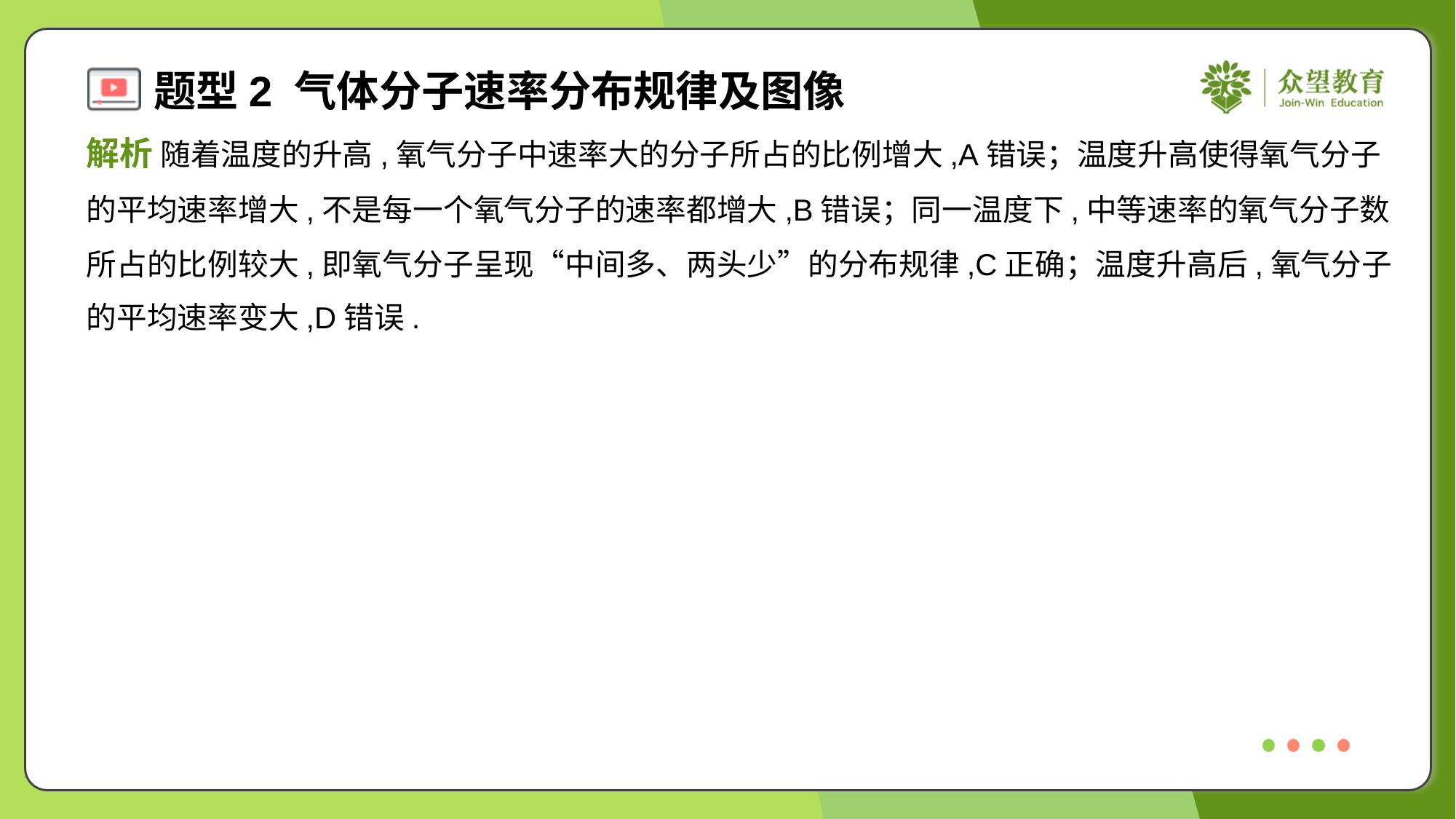

解析 随着温度的升高,氧气分子中速率大的分子所占的比例增大,A错误；温度升高使得氧气分子
的平均速率增大,不是每一个氧气分子的速率都增大,B错误；同一温度下,中等速率的氧气分子数
所占的比例较大,即氧气分子呈现“中间多、两头少”的分布规律,C正确；温度升高后,氧气分子
的平均速率变大,D错误.